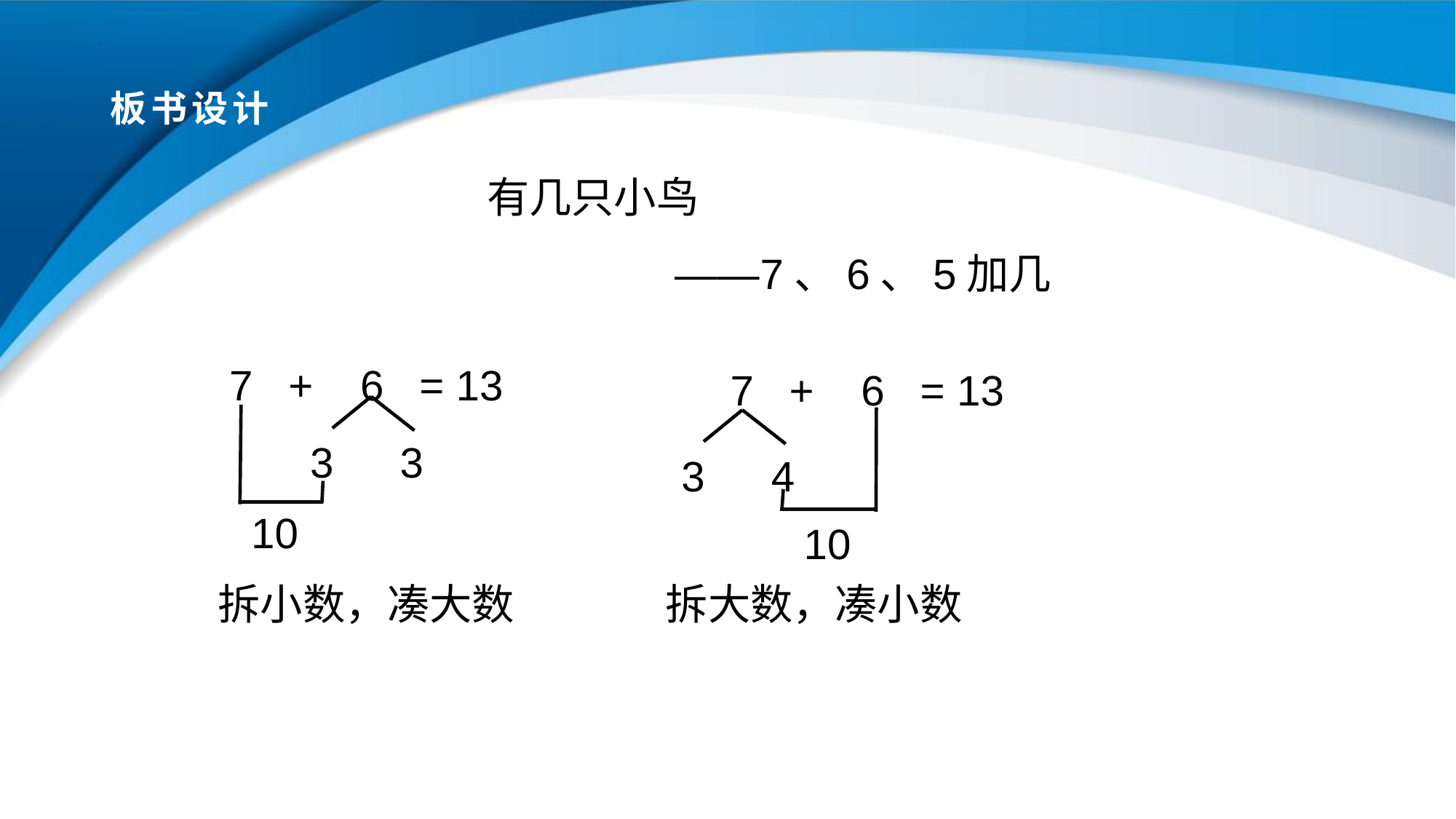

# 板书设计
                   有几只小鸟
                                ——7、6、5加几
7   +    6   =
13
7   +    6   =
13
3
3
3
4
10
10
  拆小数，凑大数                拆大数，凑小数